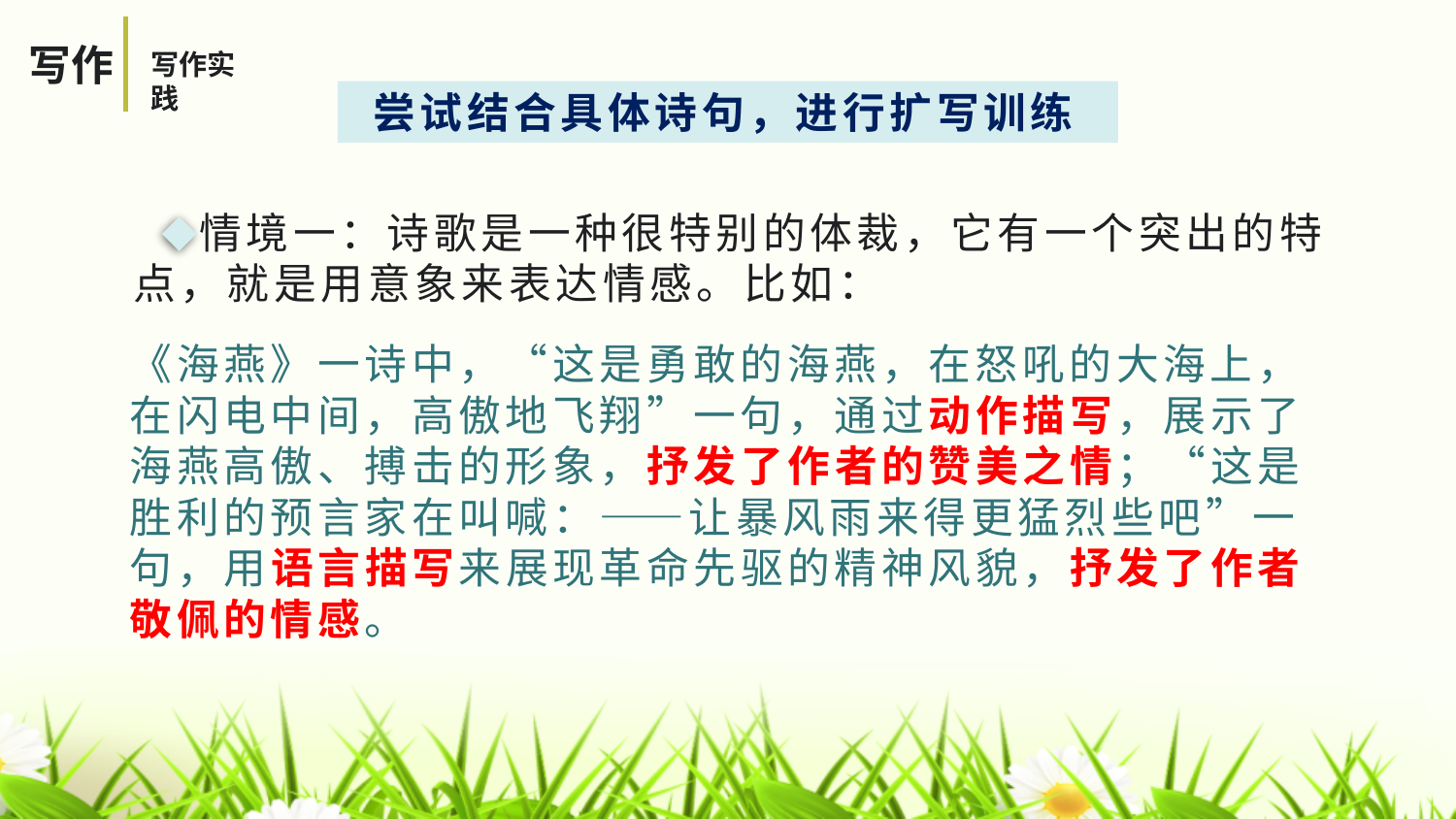

写作
写作实践
 尝试结合具体诗句，进行扩写训练
    情境一：诗歌是一种很特别的体裁，它有一个突出的特点，就是用意象来表达情感。比如：

《海燕》一诗中，“这是勇敢的海燕，在怒吼的大海上，在闪电中间，高傲地飞翔”一句，通过动作描写，展示了海燕高傲、搏击的形象，抒发了作者的赞美之情；“这是胜利的预言家在叫喊：——让暴风雨来得更猛烈些吧”一句，用语言描写来展现革命先驱的精神风貌，抒发了作者敬佩的情感。